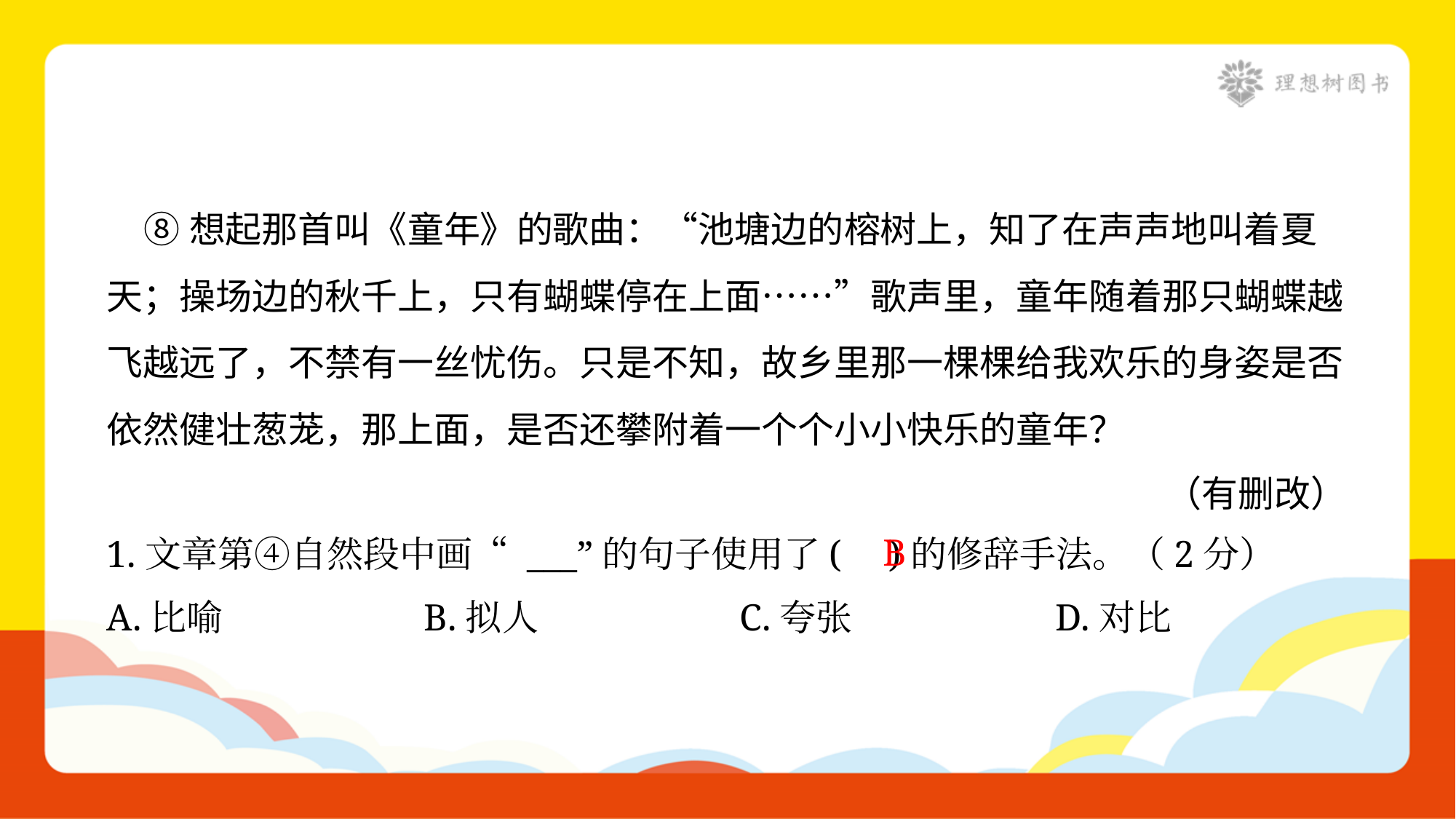

⑧想起那首叫《童年》的歌曲：“池塘边的榕树上，知了在声声地叫着夏
天；操场边的秋千上，只有蝴蝶停在上面……”歌声里，童年随着那只蝴蝶越
飞越远了，不禁有一丝忧伤。只是不知，故乡里那一棵棵给我欢乐的身姿是否
依然健壮葱茏，那上面，是否还攀附着一个个小小快乐的童年？
（有删改）
B
1.文章第④自然段中画“ ___”的句子使用了(     )的修辞手法。（2分）
A.比喻	B.拟人	C.夸张	D.对比